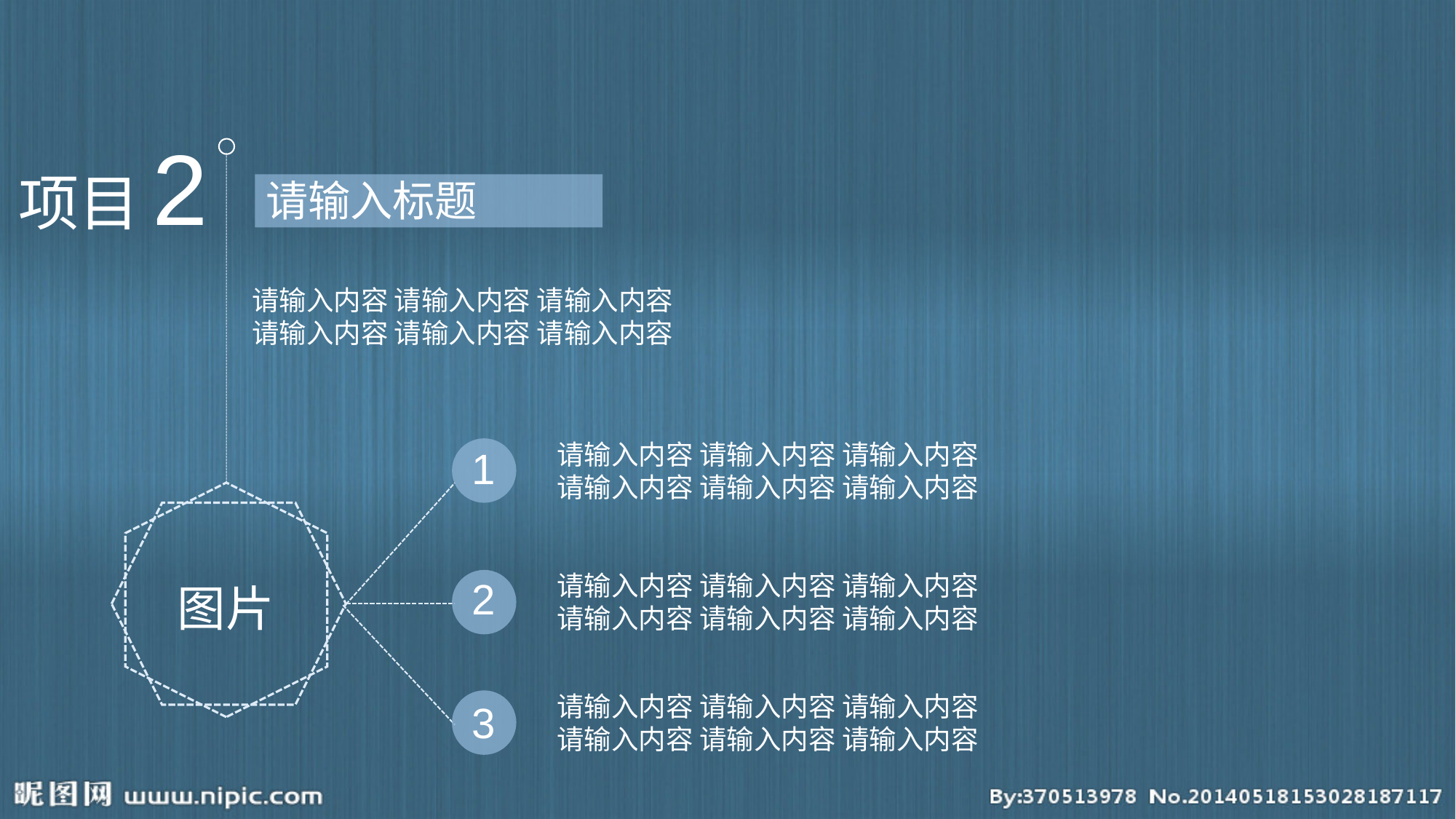

项目 2

请输入标题

请输入内容 请输入内容 请输入内容
请输入内容 请输入内容 请输入内容
请输入内容 请输入内容 请输入内容
请输入内容 请输入内容 请输入内容
1

请输入内容 请输入内容 请输入内容
请输入内容 请输入内容 请输入内容
2

图片
请输入内容 请输入内容 请输入内容
请输入内容 请输入内容 请输入内容

3